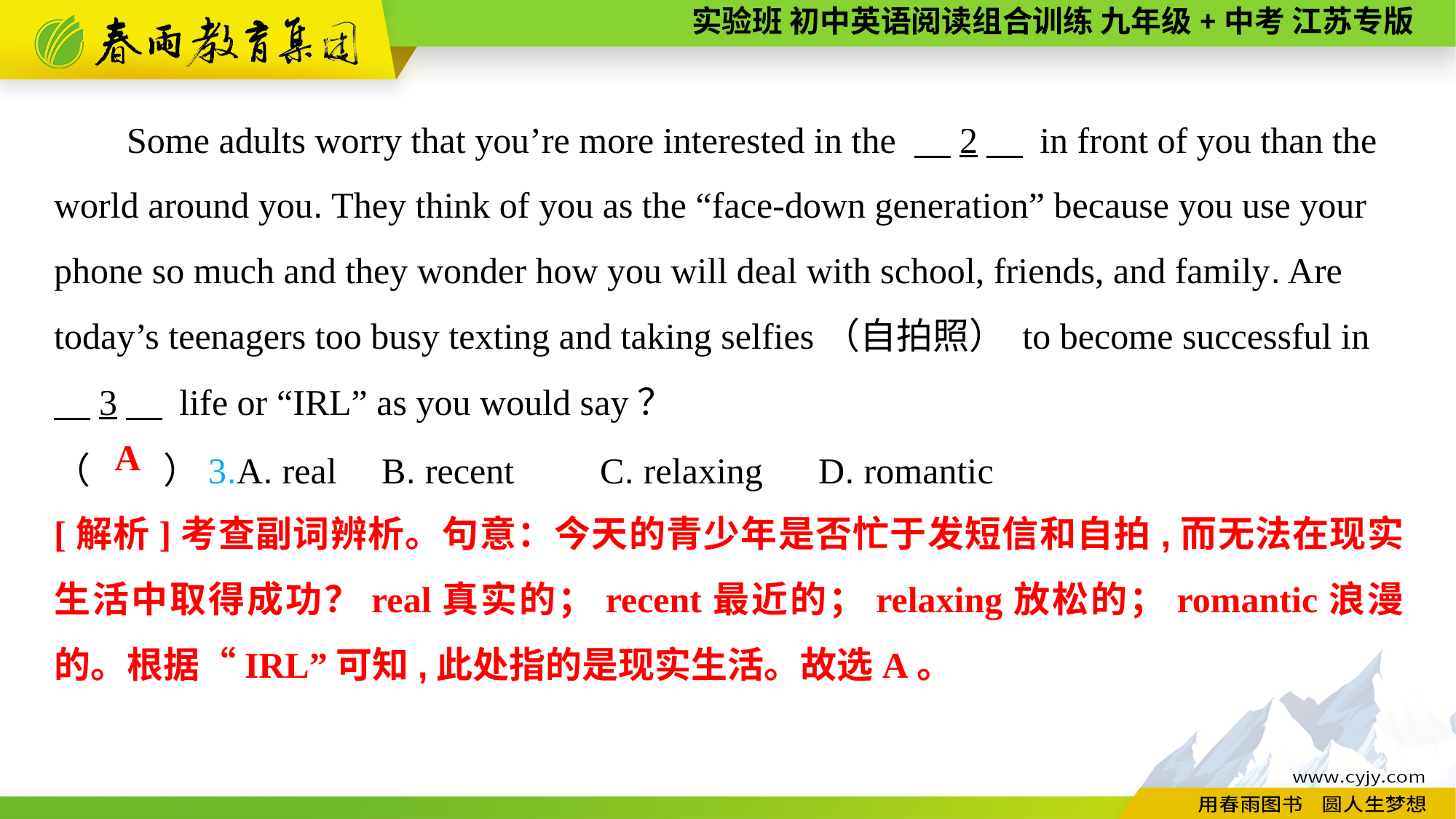

Some adults worry that you’re more interested in the 　2　 in front of you than the world around you. They think of you as the “face-down generation” because you use your phone so much and they wonder how you will deal with school, friends, and family. Are today’s teenagers too busy texting and taking selfies（自拍照） to become successful in
　3　 life or “IRL” as you would say？
（　　）3.A. real	B. recent	C. relaxing	D. romantic
A
[解析]考查副词辨析。句意：今天的青少年是否忙于发短信和自拍,而无法在现实生活中取得成功？real真实的；recent最近的；relaxing放松的；romantic浪漫的。根据“IRL”可知,此处指的是现实生活。故选A。